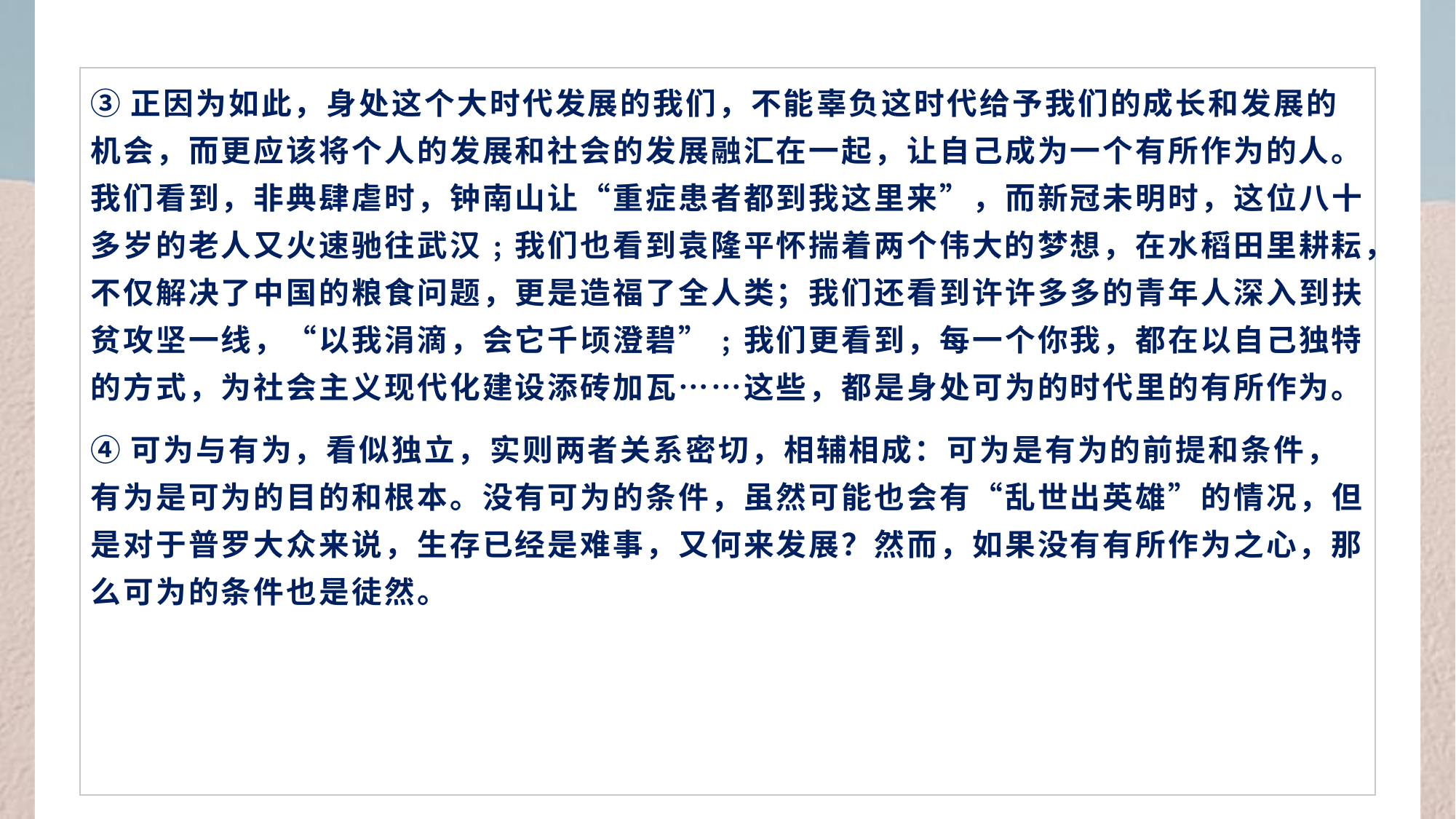

③正因为如此，身处这个大时代发展的我们，不能辜负这时代给予我们的成长和发展的机会，而更应该将个人的发展和社会的发展融汇在一起，让自己成为一个有所作为的人。我们看到，非典肆虐时，钟南山让“重症患者都到我这里来”，而新冠未明时，这位八十多岁的老人又火速驰往武汉﹔我们也看到袁隆平怀揣着两个伟大的梦想，在水稻田里耕耘，不仅解决了中国的粮食问题，更是造福了全人类；我们还看到许许多多的青年人深入到扶贫攻坚一线，“以我涓滴，会它千顷澄碧”﹔我们更看到，每一个你我，都在以自己独特的方式，为社会主义现代化建设添砖加瓦……这些，都是身处可为的时代里的有所作为。
④可为与有为，看似独立，实则两者关系密切，相辅相成：可为是有为的前提和条件，有为是可为的目的和根本。没有可为的条件，虽然可能也会有“乱世出英雄”的情况，但是对于普罗大众来说，生存已经是难事，又何来发展？然而，如果没有有所作为之心，那么可为的条件也是徒然。